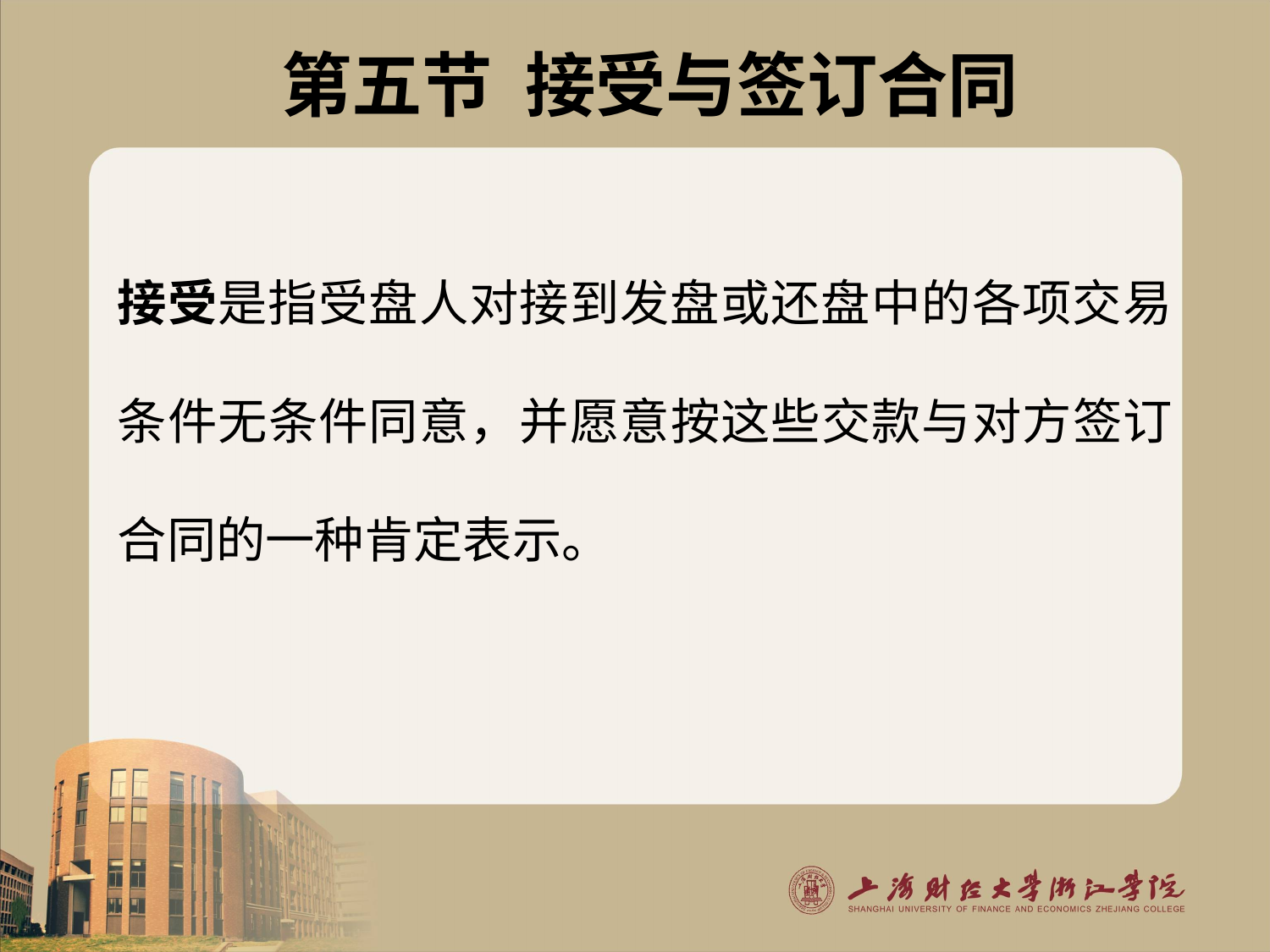

# 第五节  接受与签订合同
接受是指受盘人对接到发盘或还盘中的各项交易条件无条件同意，并愿意按这些交款与对方签订合同的一种肯定表示。